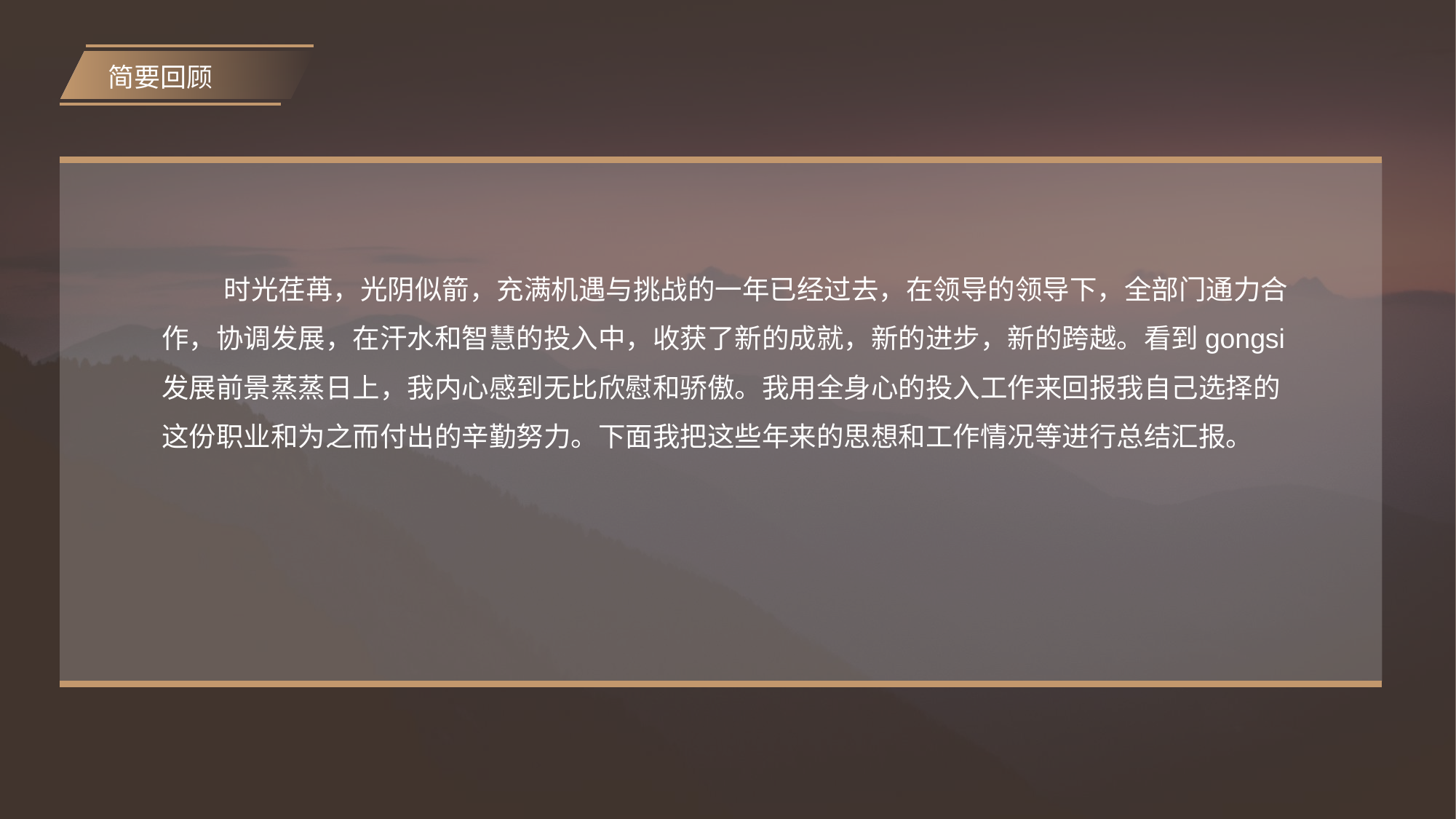

简要回顾
         时光荏苒，光阴似箭，充满机遇与挑战的一年已经过去，在领导的领导下，全部门通力合作，协调发展，在汗水和智慧的投入中，收获了新的成就，新的进步，新的跨越。看到gongsi 发展前景蒸蒸日上，我内心感到无比欣慰和骄傲。我用全身心的投入工作来回报我自己选择的这份职业和为之而付出的辛勤努力。下面我把这些年来的思想和工作情况等进行总结汇报。